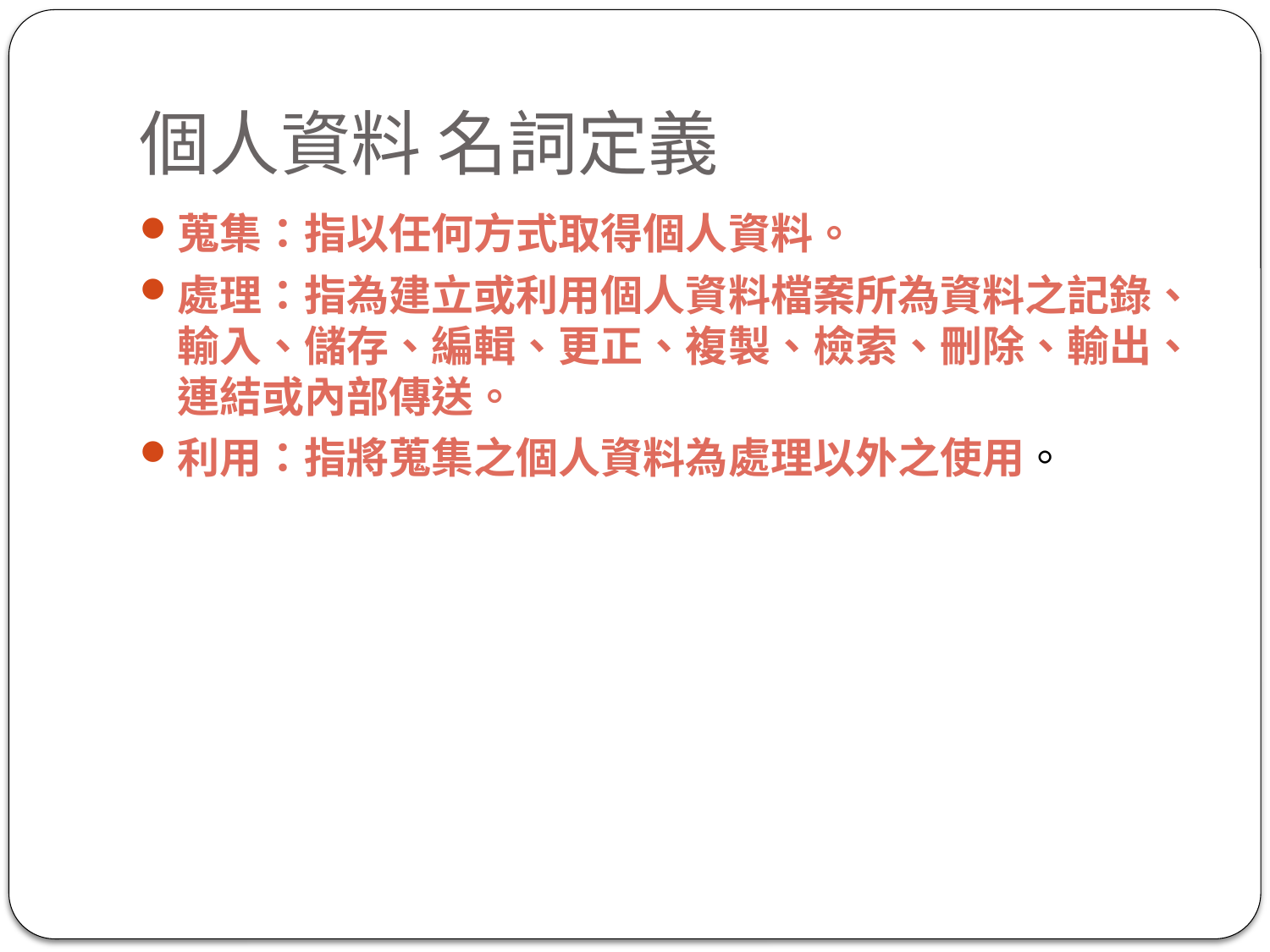

# 個人資料 名詞定義
蒐集：指以任何方式取得個人資料。
處理：指為建立或利用個人資料檔案所為資料之記錄、輸入、儲存、編輯、更正、複製、檢索、刪除、輸出、連結或內部傳送。
利用：指將蒐集之個人資料為處理以外之使用。